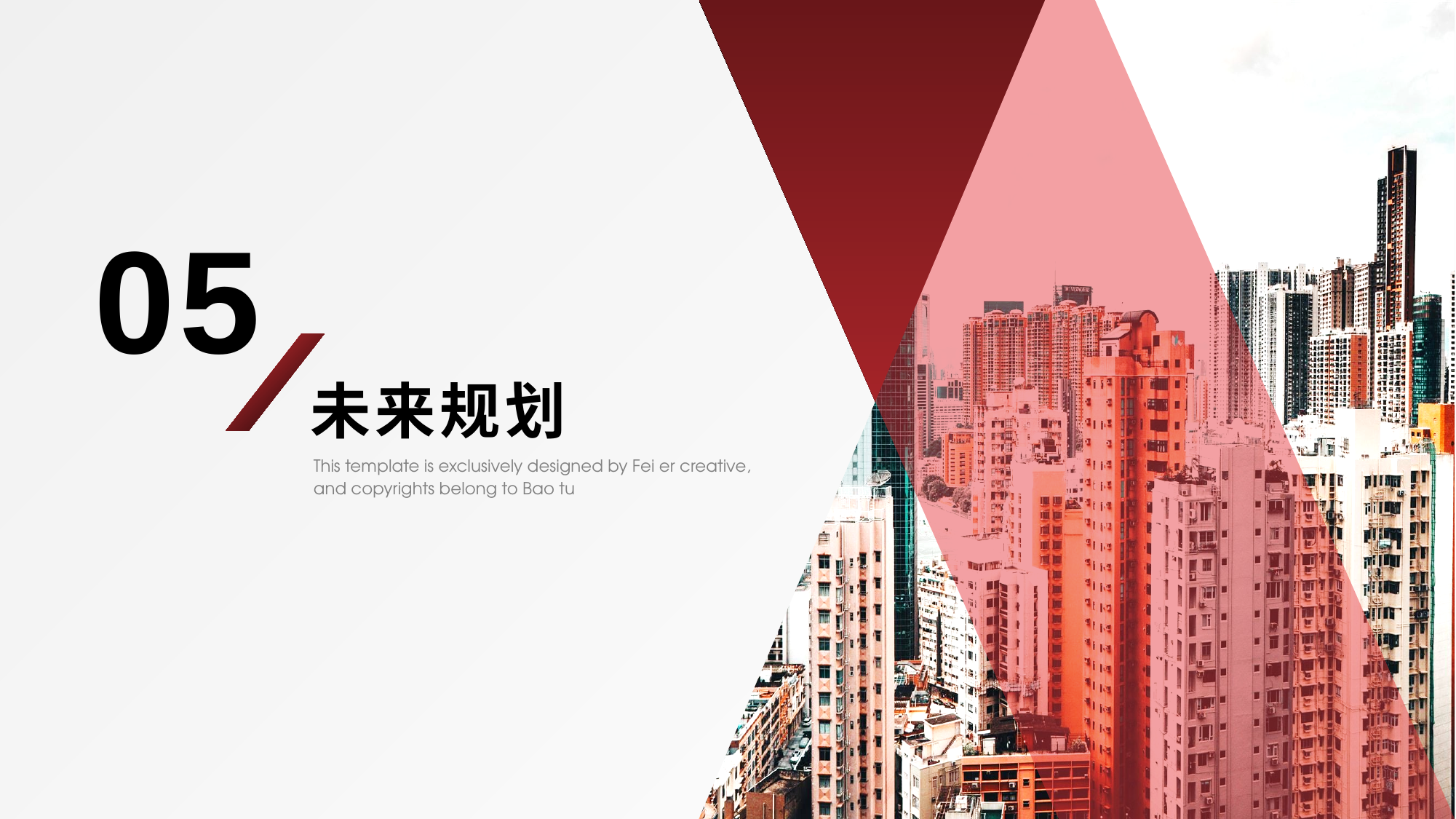

05

未来规划
This template is exclusively designed by Fei er creative, and copyrights belong to Bao tu